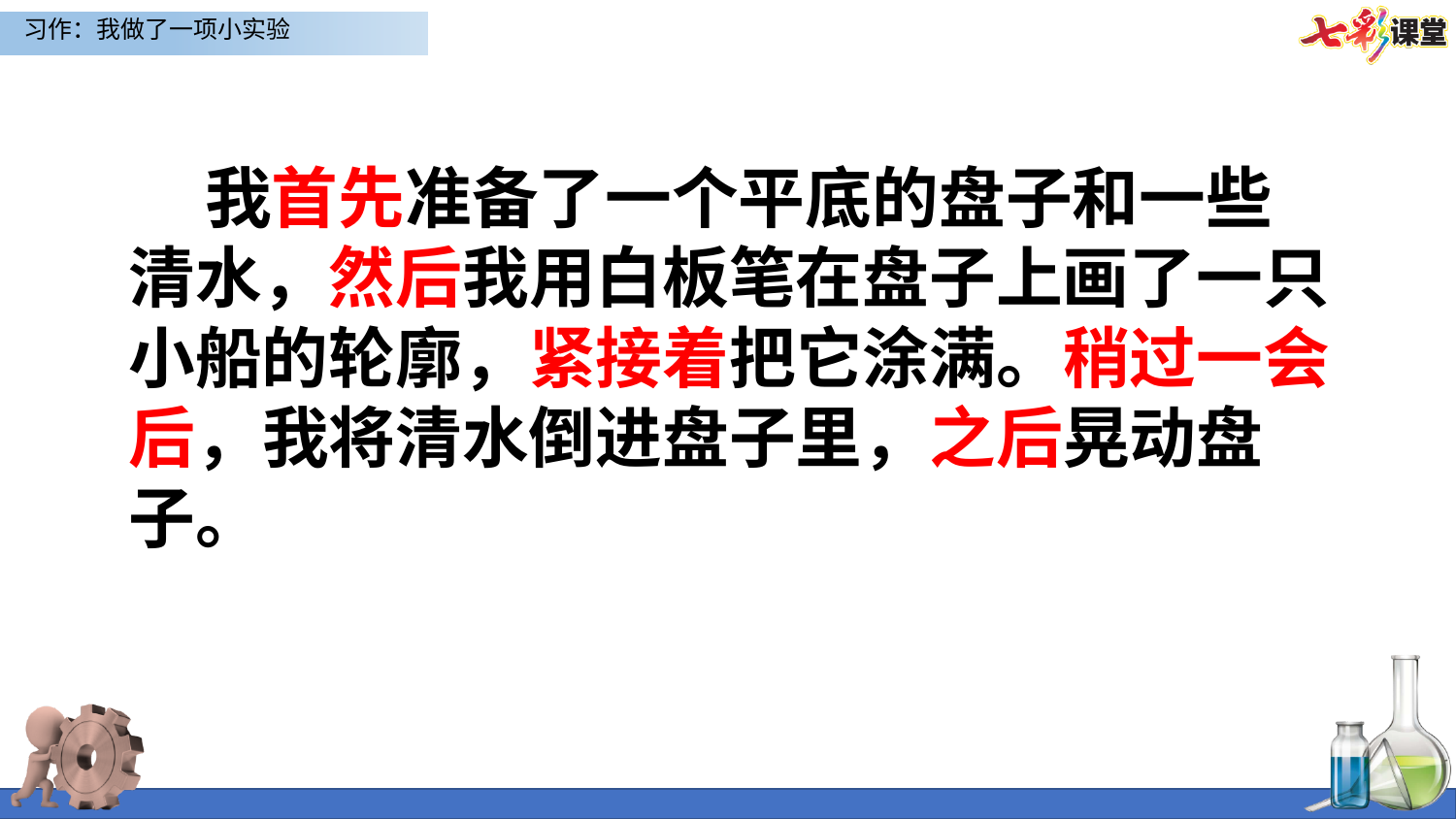

我首先准备了一个平底的盘子和一些清水，然后我用白板笔在盘子上画了一只小船的轮廓，紧接着把它涂满。稍过一会后，我将清水倒进盘子里，之后晃动盘子。